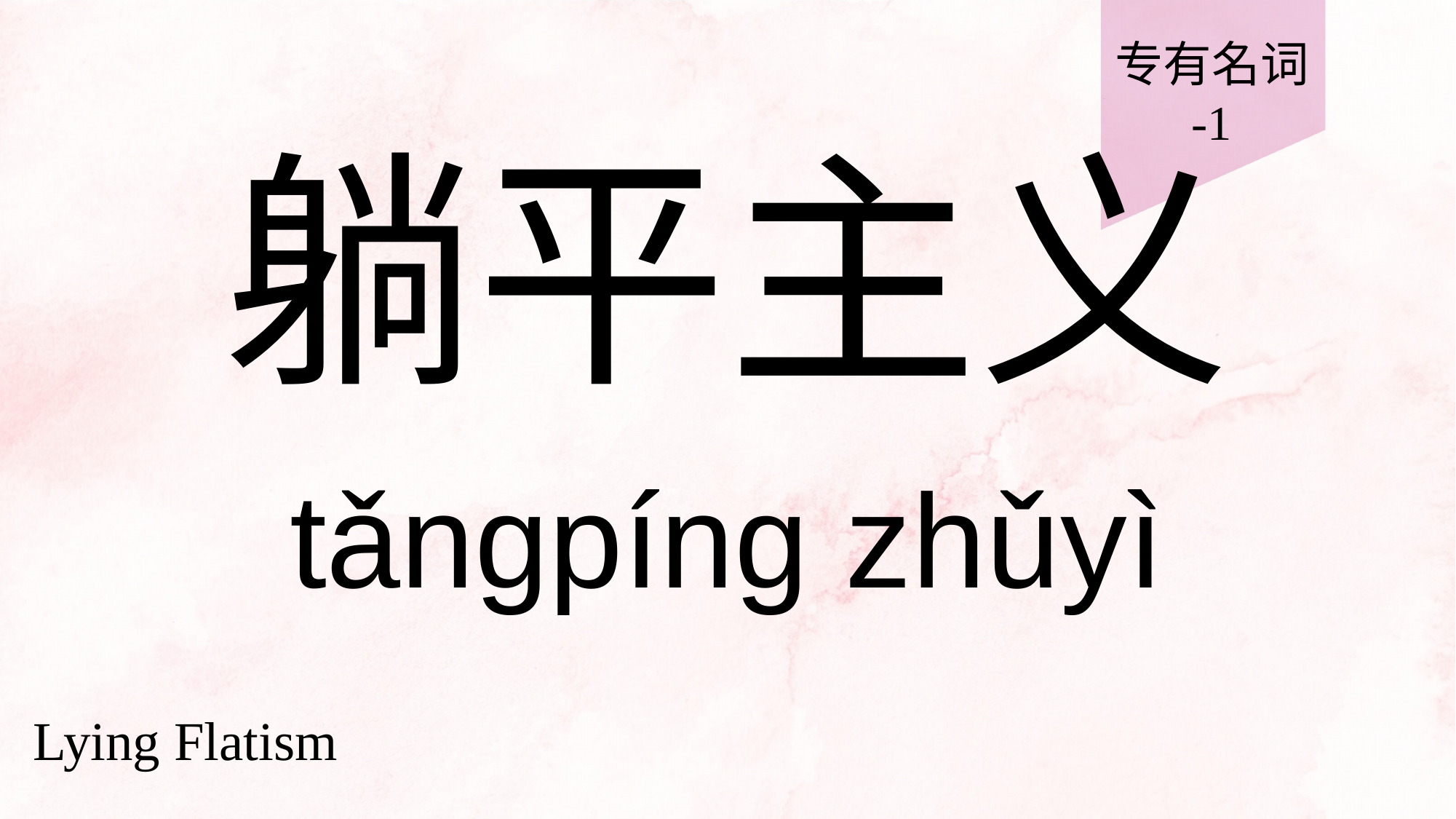

专有名词
-1
# 躺平主义
tǎngpíng zhǔyì
Lying Flatism